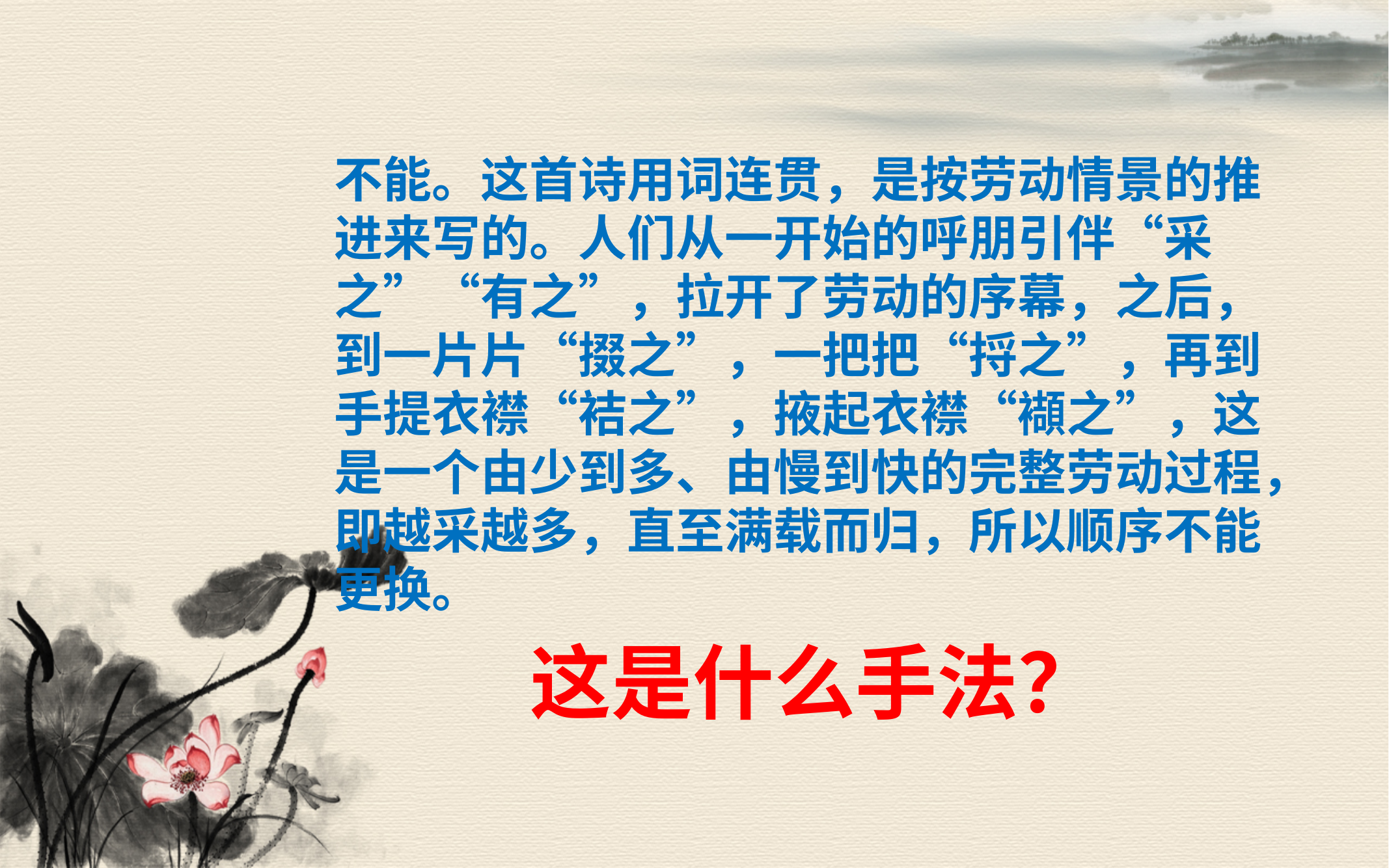

不能。这首诗用词连贯，是按劳动情景的推进来写的。人们从一开始的呼朋引伴“采之”“有之”，拉开了劳动的序幕，之后，到一片片“掇之”，一把把“捋之”，再到手提衣襟“袺之”，掖起衣襟“襭之”，这是一个由少到多、由慢到快的完整劳动过程，即越采越多，直至满载而归，所以顺序不能更换。
这是什么手法？